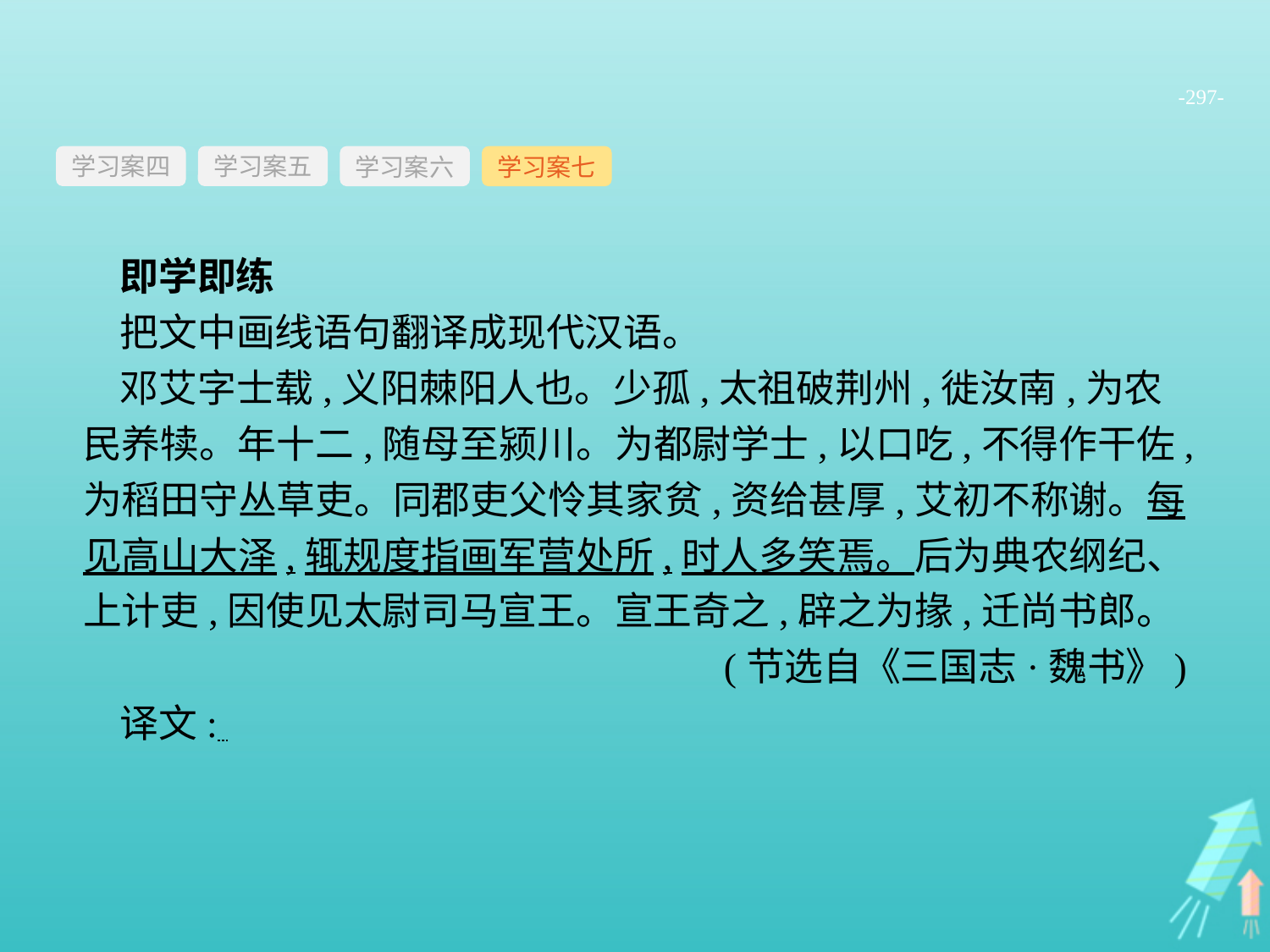

-297-
学习案四
学习案六
学习案七
学习案五
即学即练
把文中画线语句翻译成现代汉语。
邓艾字士载,义阳棘阳人也。少孤,太祖破荆州,徙汝南,为农民养犊。年十二,随母至颍川。为都尉学士,以口吃,不得作干佐,为稻田守丛草吏。同郡吏父怜其家贫,资给甚厚,艾初不称谢。每见高山大泽,辄规度指画军营处所,时人多笑焉。后为典农纲纪、上计吏,因使见太尉司马宣王。宣王奇之,辟之为掾,迁尚书郎。
(节选自《三国志·魏书》)
译文: